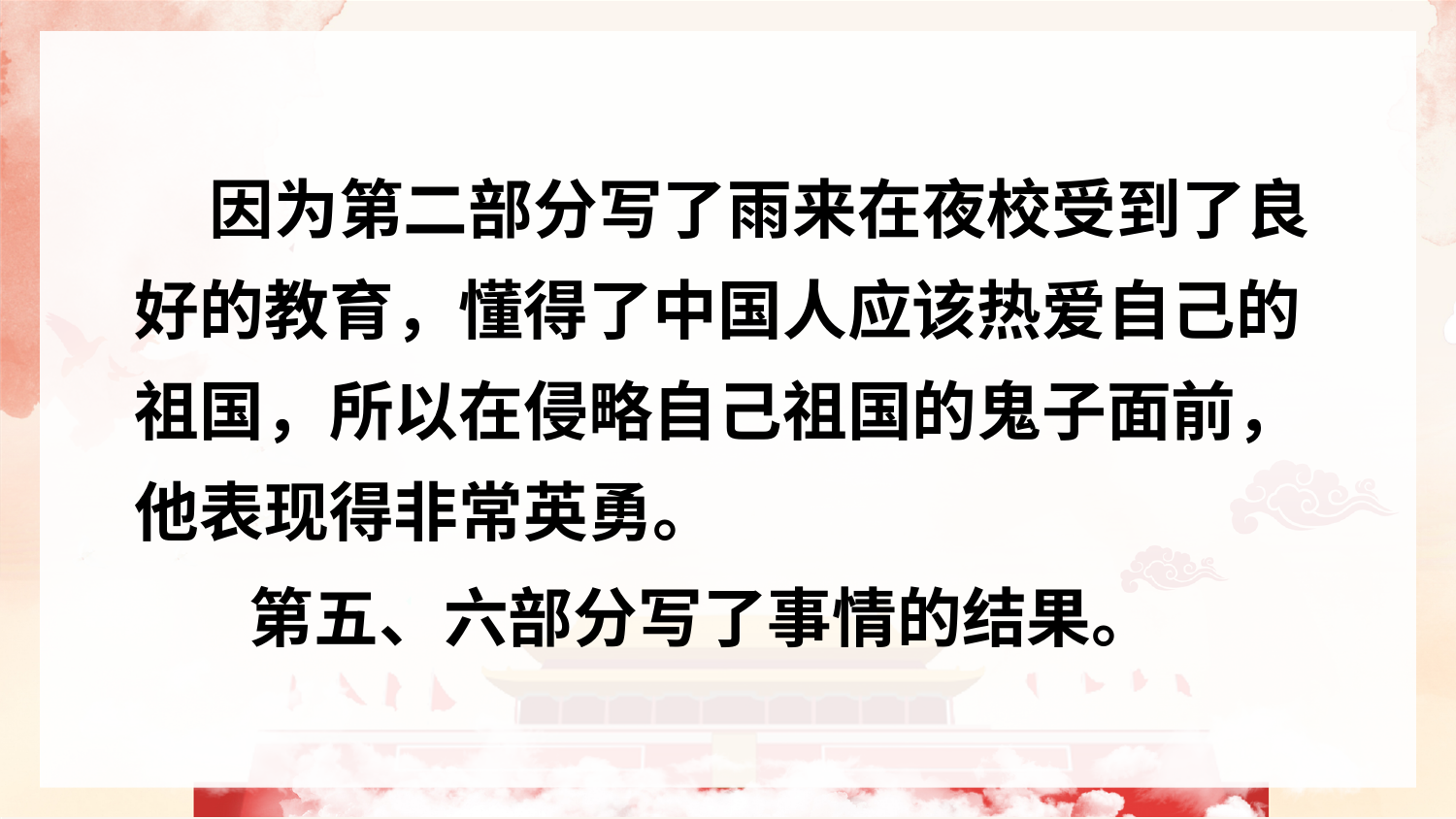

因为第二部分写了雨来在夜校受到了良好的教育，懂得了中国人应该热爱自己的祖国，所以在侵略自己祖国的鬼子面前，他表现得非常英勇。
第五、六部分写了事情的结果。